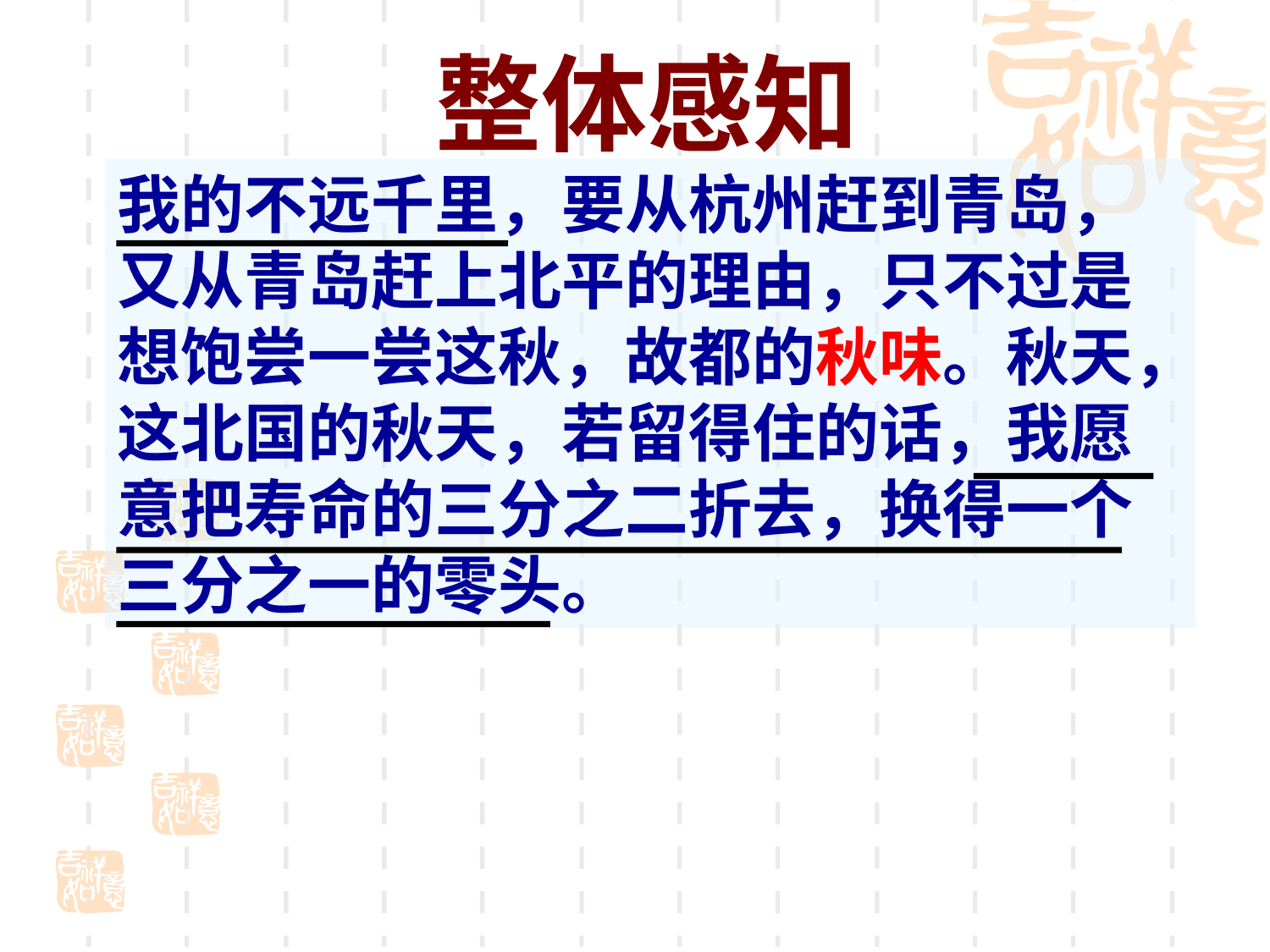

整体感知
我的不远千里，要从杭州赶到青岛，又从青岛赶上北平的理由，只不过是想饱尝一尝这秋，故都的秋味。秋天，这北国的秋天，若留得住的话，我愿意把寿命的三分之二折去，换得一个三分之一的零头。